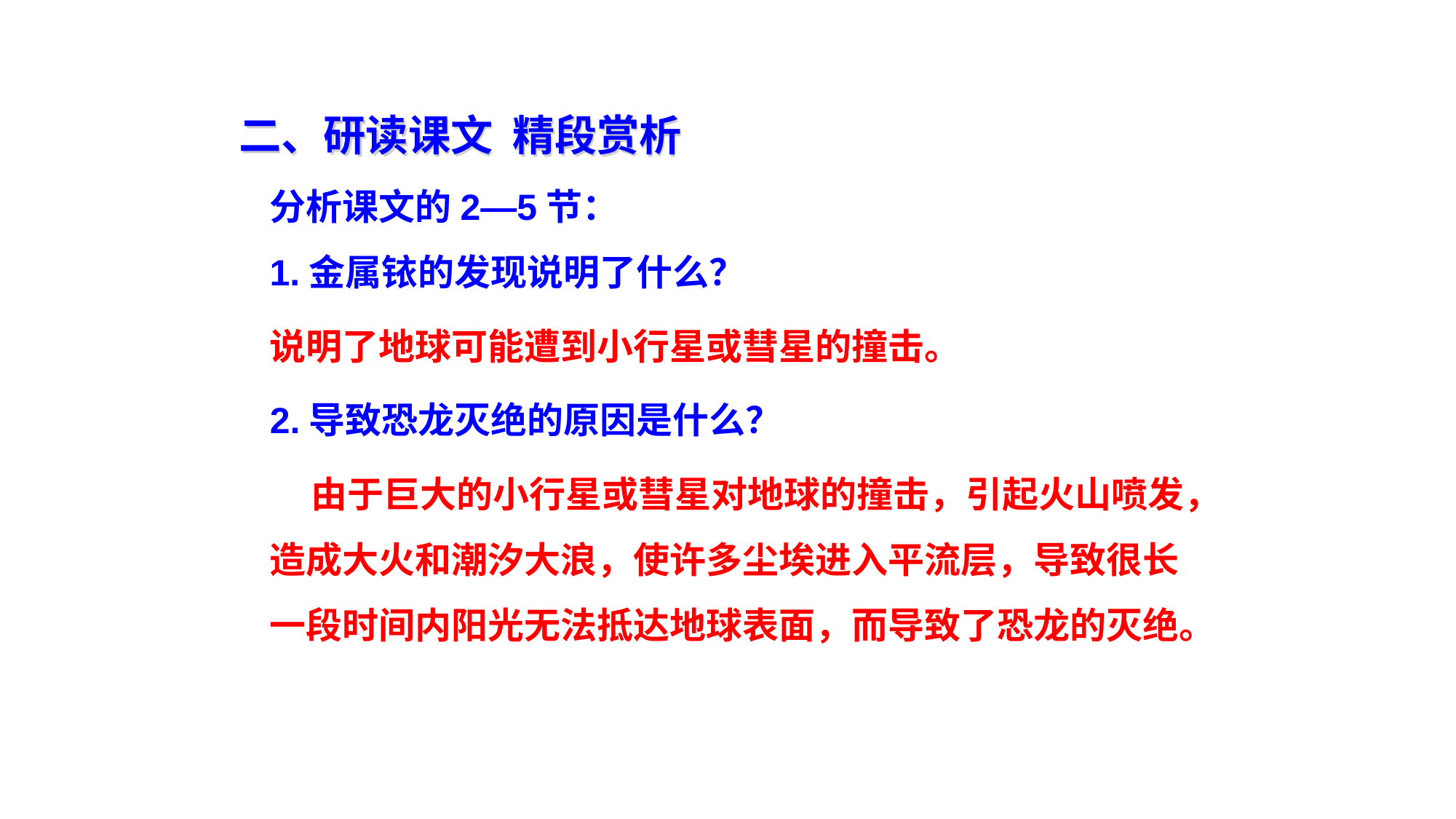

二、研读课文  精段赏析
分析课文的2—5节：
1.金属铱的发现说明了什么？
说明了地球可能遭到小行星或彗星的撞击。
2.导致恐龙灭绝的原因是什么？
    由于巨大的小行星或彗星对地球的撞击，引起火山喷发，造成大火和潮汐大浪，使许多尘埃进入平流层，导致很长一段时间内阳光无法抵达地球表面，而导致了恐龙的灭绝。